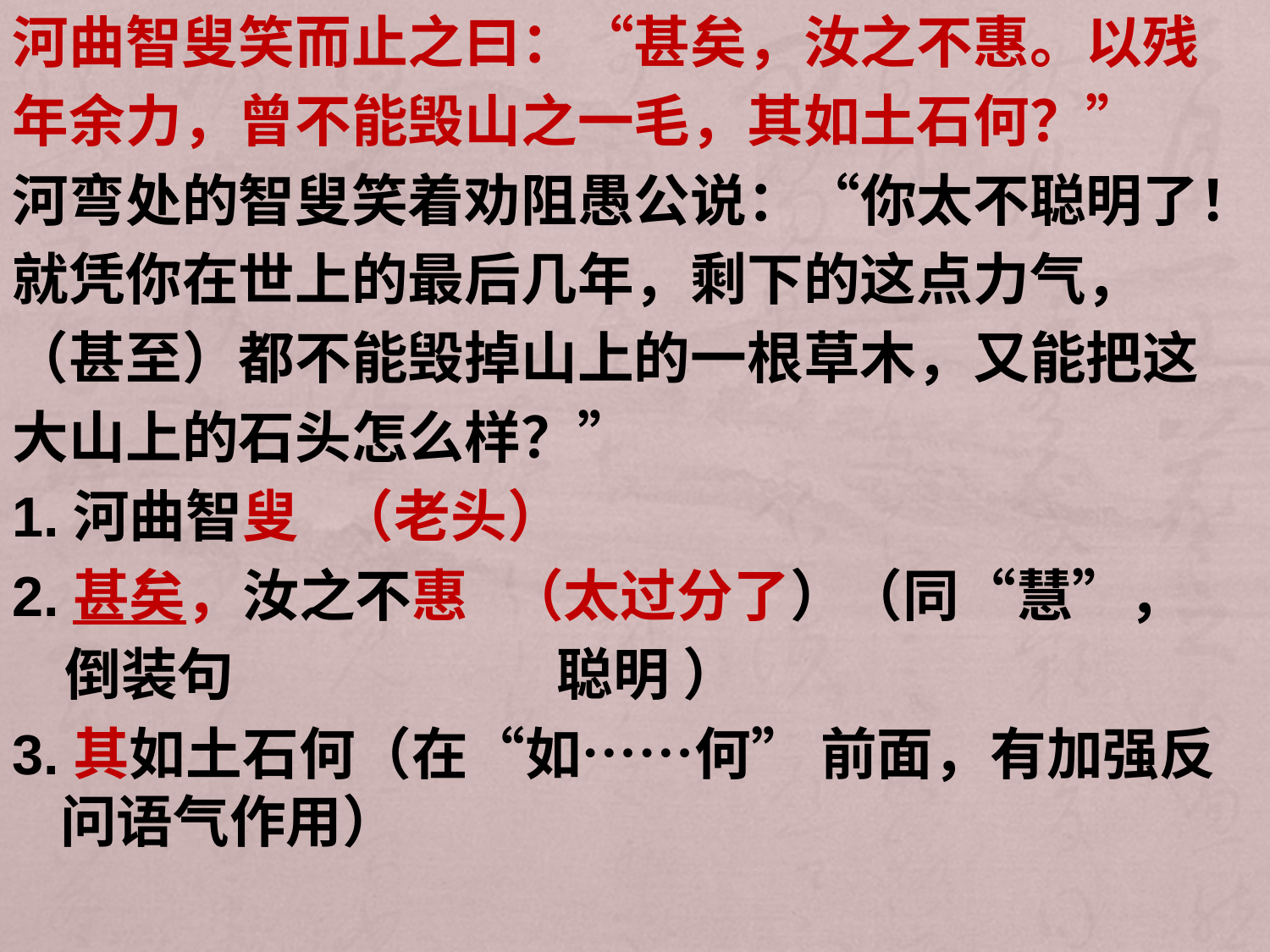

河曲智叟笑而止之曰：“甚矣，汝之不惠。以残
年余力，曾不能毁山之一毛，其如土石何？”
河弯处的智叟笑着劝阻愚公说：“你太不聪明了！
就凭你在世上的最后几年，剩下的这点力气，
（甚至）都不能毁掉山上的一根草木，又能把这
大山上的石头怎么样？”
1.河曲智叟   （老头）
2.甚矣，汝之不惠   （太过分了）（同“慧”，
   倒装句                         聪明 ）
3.其如土石何（在“如……何” 前面，有加强反问语气作用）